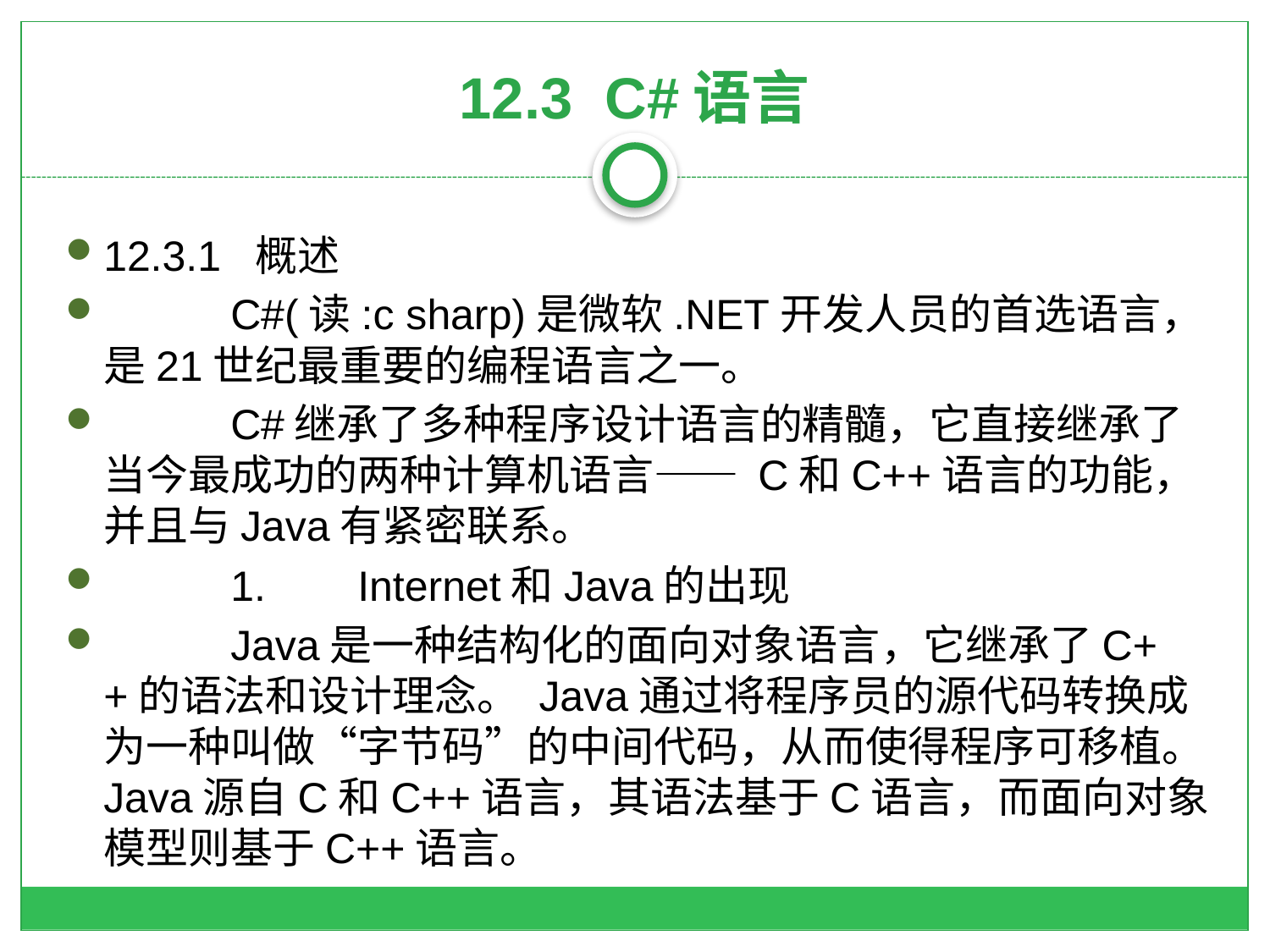

# 12.3  C#语言
12.3.1  概述
	C#(读:c sharp)是微软.NET开发人员的首选语言，是21世纪最重要的编程语言之一。
	C#继承了多种程序设计语言的精髓，它直接继承了当今最成功的两种计算机语言—— C和C++语言的功能，并且与Java有紧密联系。
	1.	Internet和Java的出现
	Java是一种结构化的面向对象语言，它继承了C++的语法和设计理念。 Java通过将程序员的源代码转换成为一种叫做“字节码”的中间代码，从而使得程序可移植。Java源自C和C++语言，其语法基于C语言，而面向对象模型则基于C++语言。